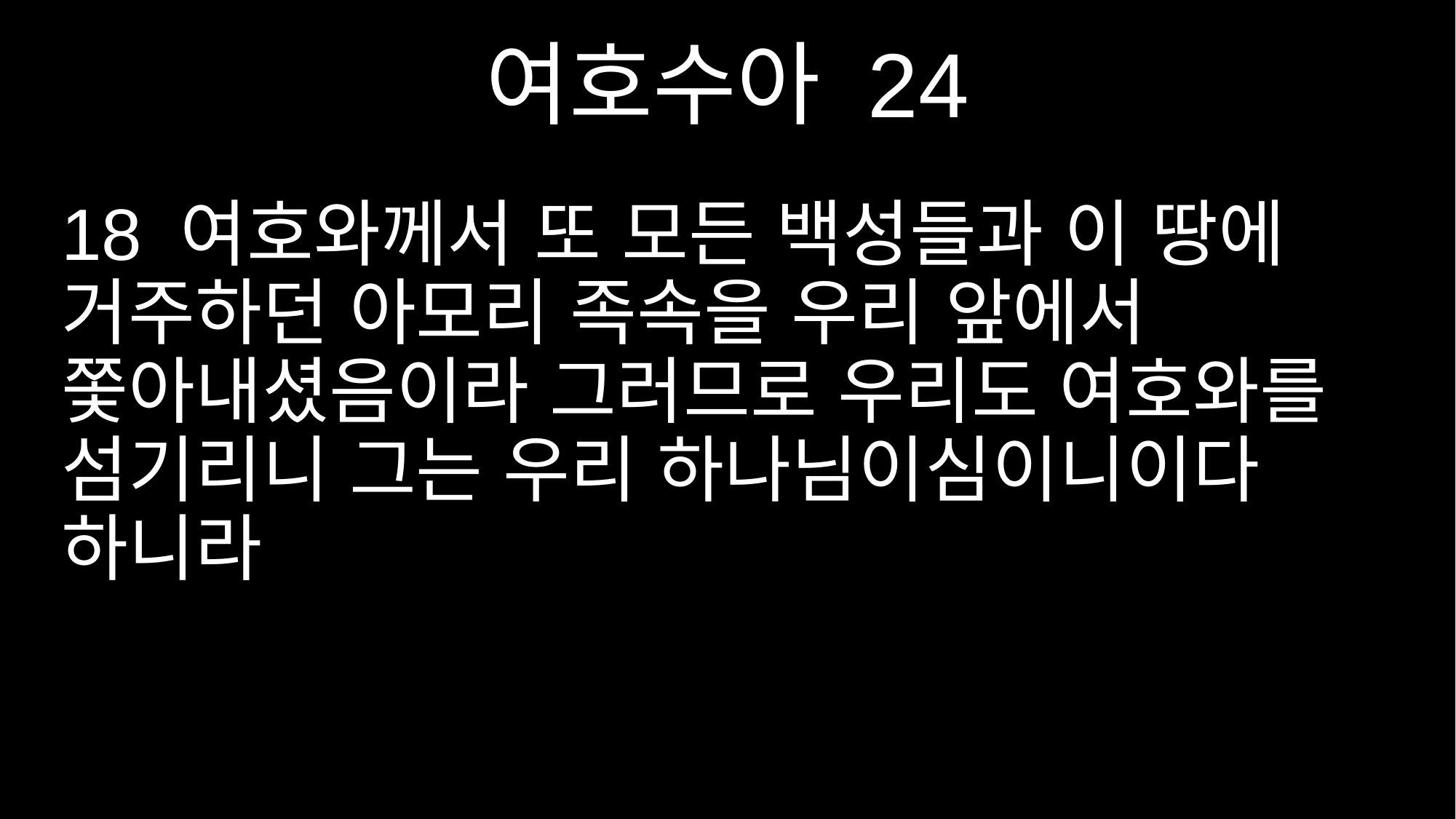

여호수아 24
18 여호와께서 또 모든 백성들과 이 땅에 거주하던 아모리 족속을 우리 앞에서 쫓아내셨음이라 그러므로 우리도 여호와를 섬기리니 그는 우리 하나님이심이니이다 하니라